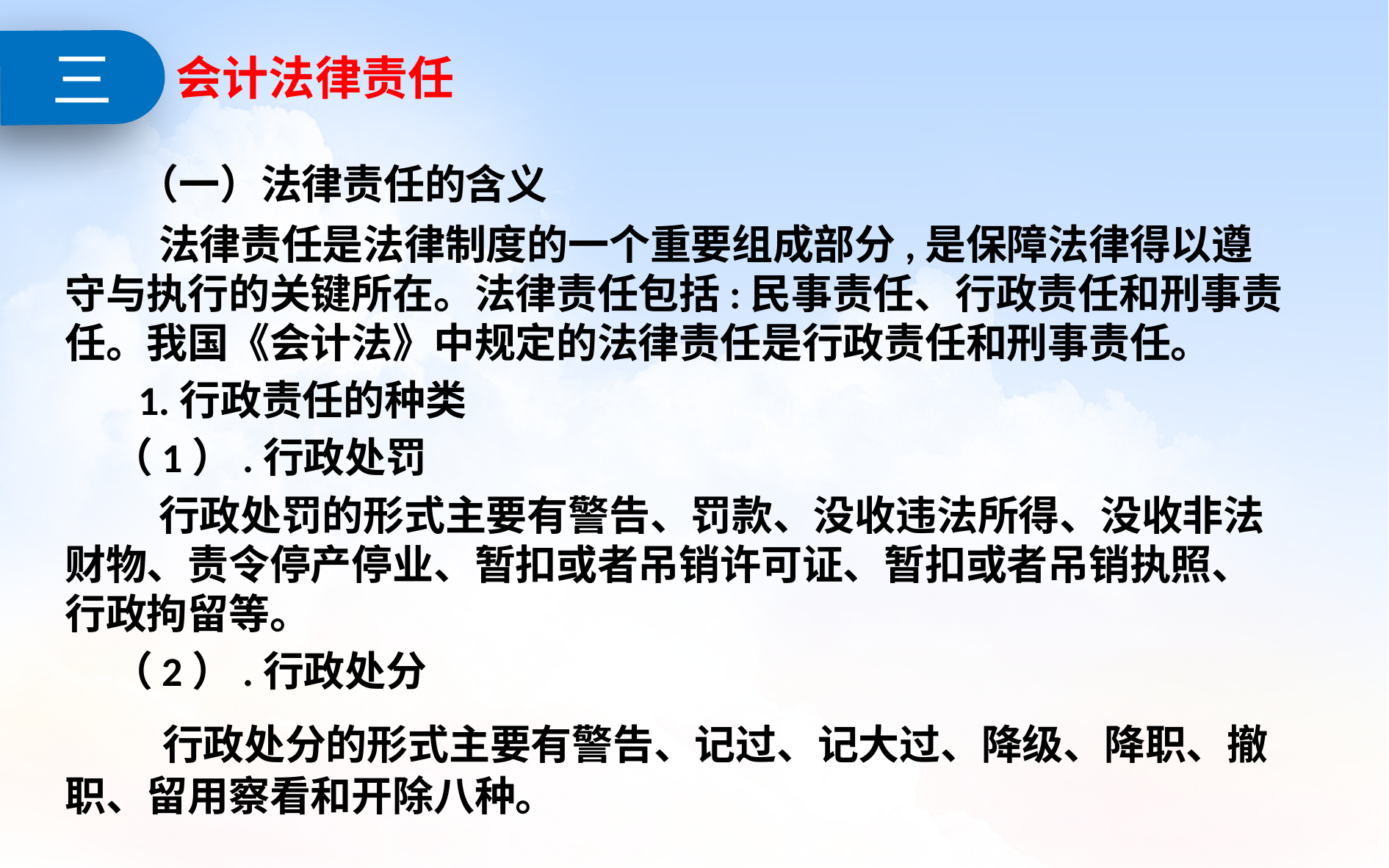

三
# 会计法律责任
     （一）法律责任的含义
         法律责任是法律制度的一个重要组成部分,是保障法律得以遵守与执行的关键所在。法律责任包括:民事责任、行政责任和刑事责任。我国《会计法》中规定的法律责任是行政责任和刑事责任。
        1.行政责任的种类
    （1）.行政处罚
         行政处罚的形式主要有警告、罚款、没收违法所得、没收非法财物、责令停产停业、暂扣或者吊销许可证、暂扣或者吊销执照、行政拘留等。
    （2）.行政处分
       行政处分的形式主要有警告、记过、记大过、降级、降职、撤职、留用察看和开除八种。